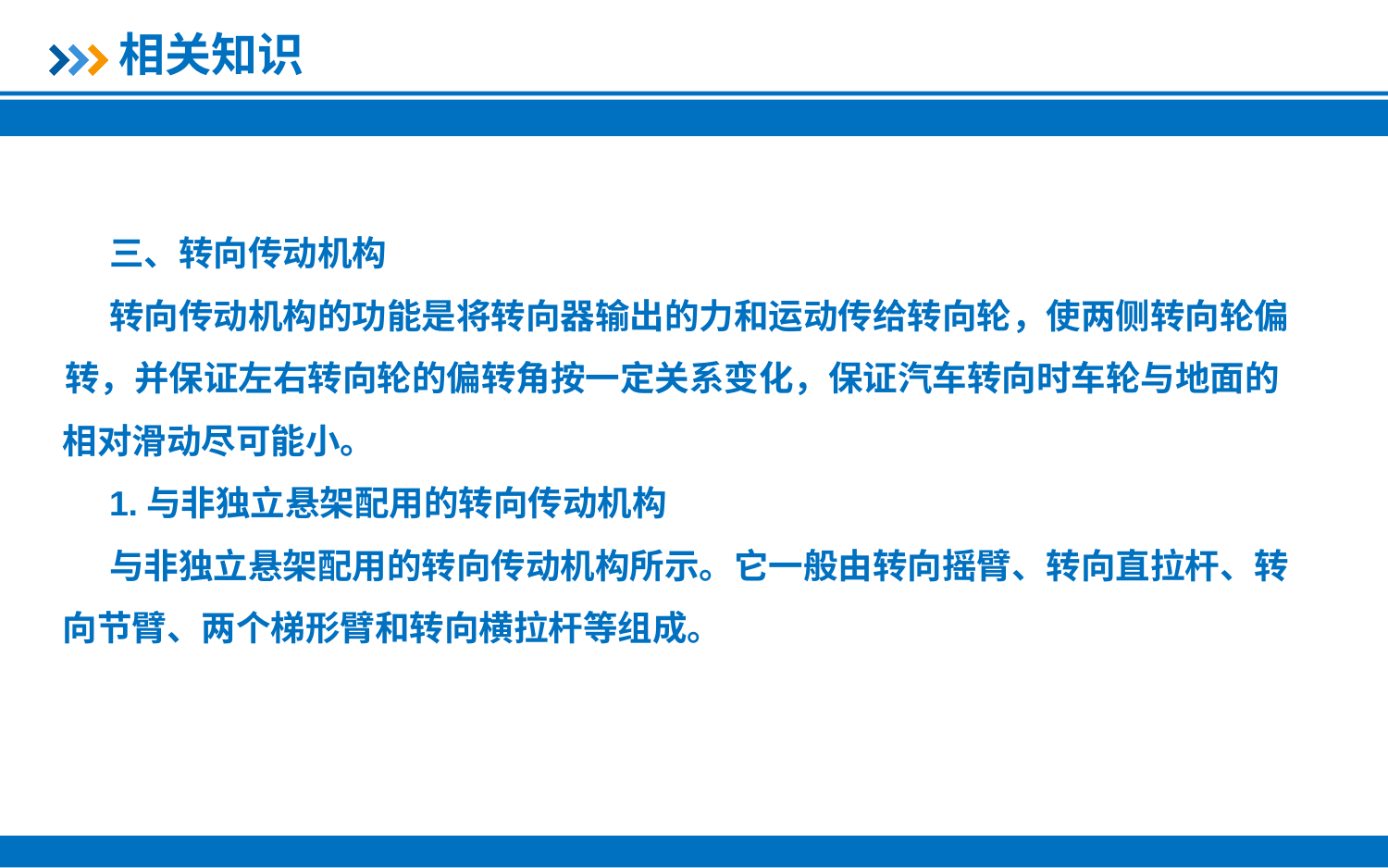

相关知识
三、转向传动机构
转向传动机构的功能是将转向器输出的力和运动传给转向轮，使两侧转向轮偏
转，并保证左右转向轮的偏转角按一定关系变化，保证汽车转向时车轮与地面的相对滑动尽可能小。
1.与非独立悬架配用的转向传动机构
与非独立悬架配用的转向传动机构所示。它一般由转向摇臂、转向直拉杆、转向节臂、两个梯形臂和转向横拉杆等组成。